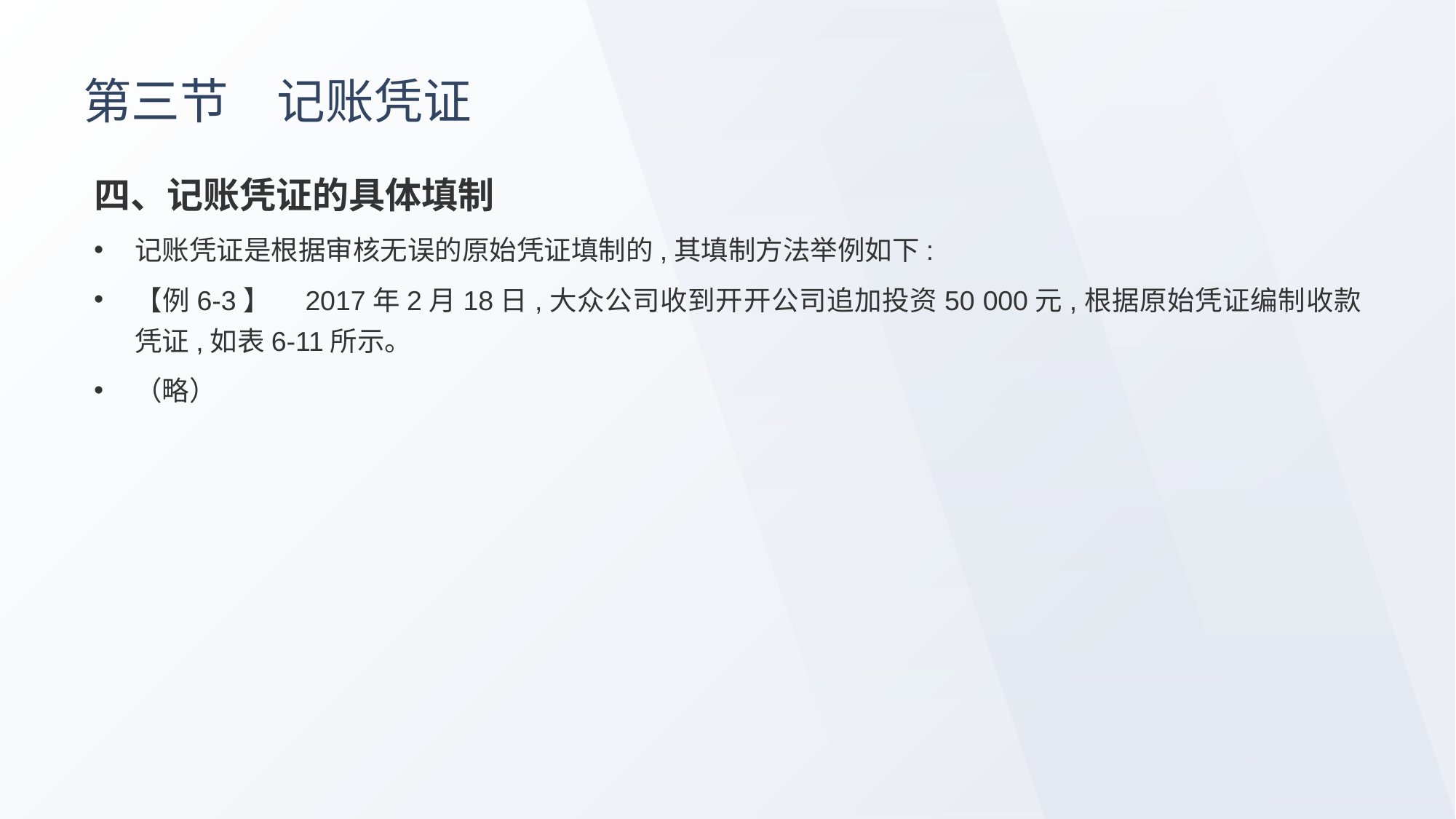

# 第三节　记账凭证
四、记账凭证的具体填制
记账凭证是根据审核无误的原始凭证填制的,其填制方法举例如下:
【例6-3】　2017年2月18日,大众公司收到开开公司追加投资50 000元,根据原始凭证编制收款凭证,如表6-11所示。
（略）